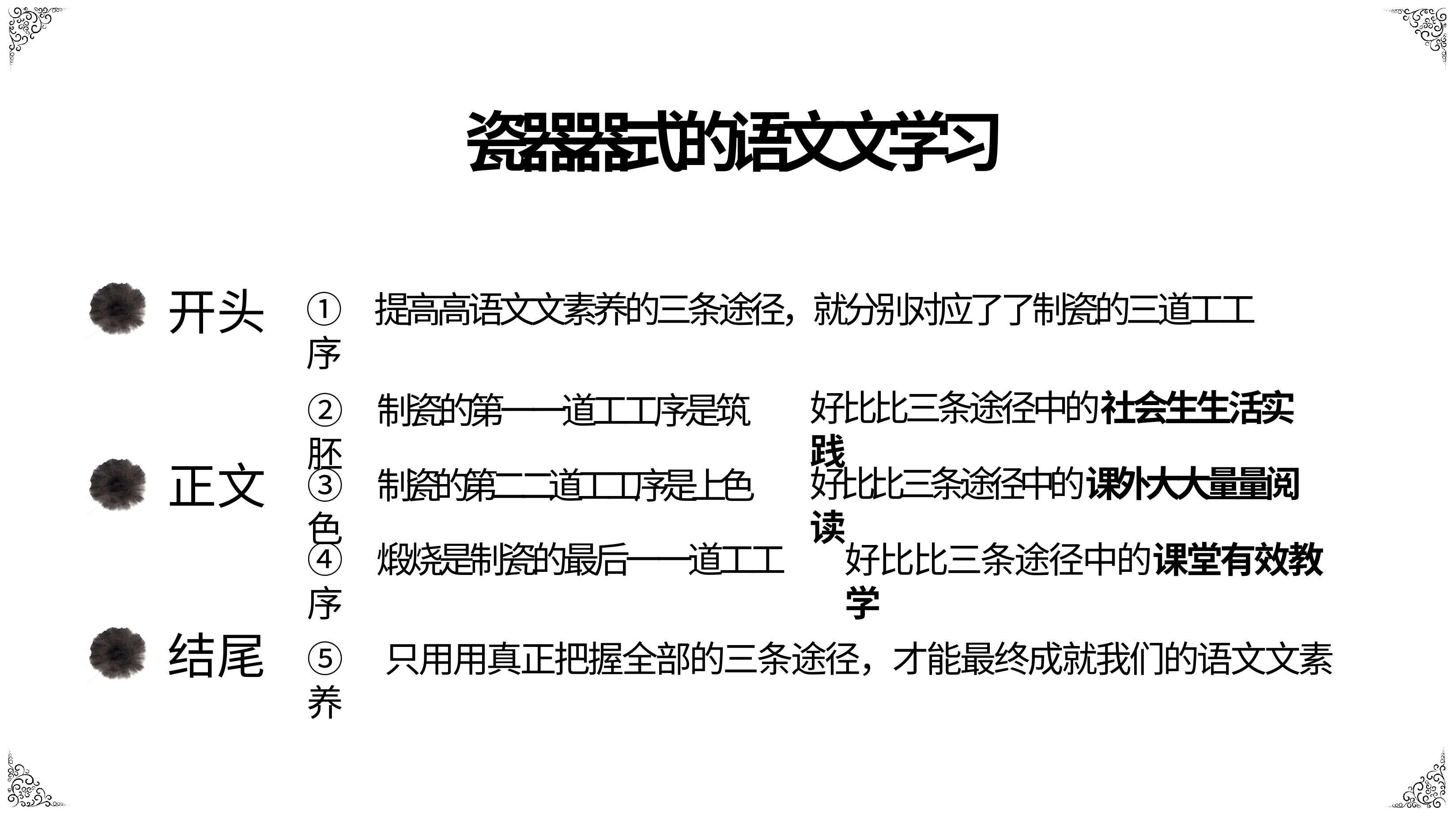

# 瓷器器式的语⽂文学习

①	提⾼高语⽂文素养的三条途径，就分别对应了了制瓷的三道⼯工序
开头
好⽐比三条途径中的社会⽣生活实践
②	制瓷的第⼀一道⼯工序是筑胚

好⽐比三条途径中的课外⼤大量量阅读
③	制瓷的第⼆二道⼯工序是上⾊色
正文
④	煅烧是制瓷的最后⼀一道⼯工序
好⽐比三条途径中的课堂有效教学

结尾
⑤	只⽤用真正把握全部的三条途径，才能最终成就我们的语⽂文素养